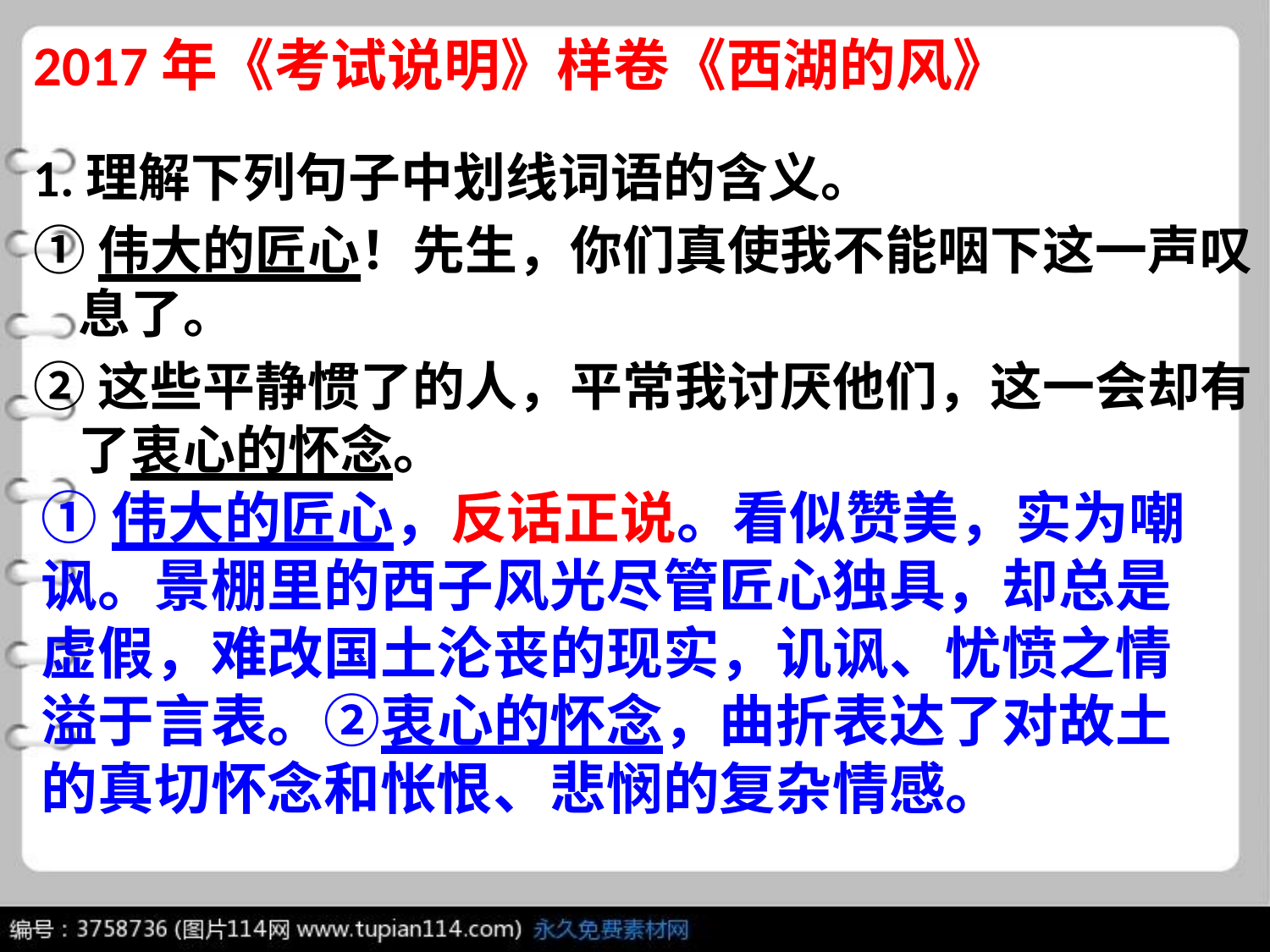

# 2017年《考试说明》样卷《西湖的风》
1.理解下列句子中划线词语的含义。
①伟大的匠心！先生，你们真使我不能咽下这一声叹息了。
②这些平静惯了的人，平常我讨厌他们，这一会却有了衷心的怀念。
①伟大的匠心，反话正说。看似赞美，实为嘲讽。景棚里的西子风光尽管匠心独具，却总是虚假，难改国土沦丧的现实，讥讽、忧愤之情溢于言表。②衷心的怀念，曲折表达了对故土的真切怀念和怅恨、悲悯的复杂情感。